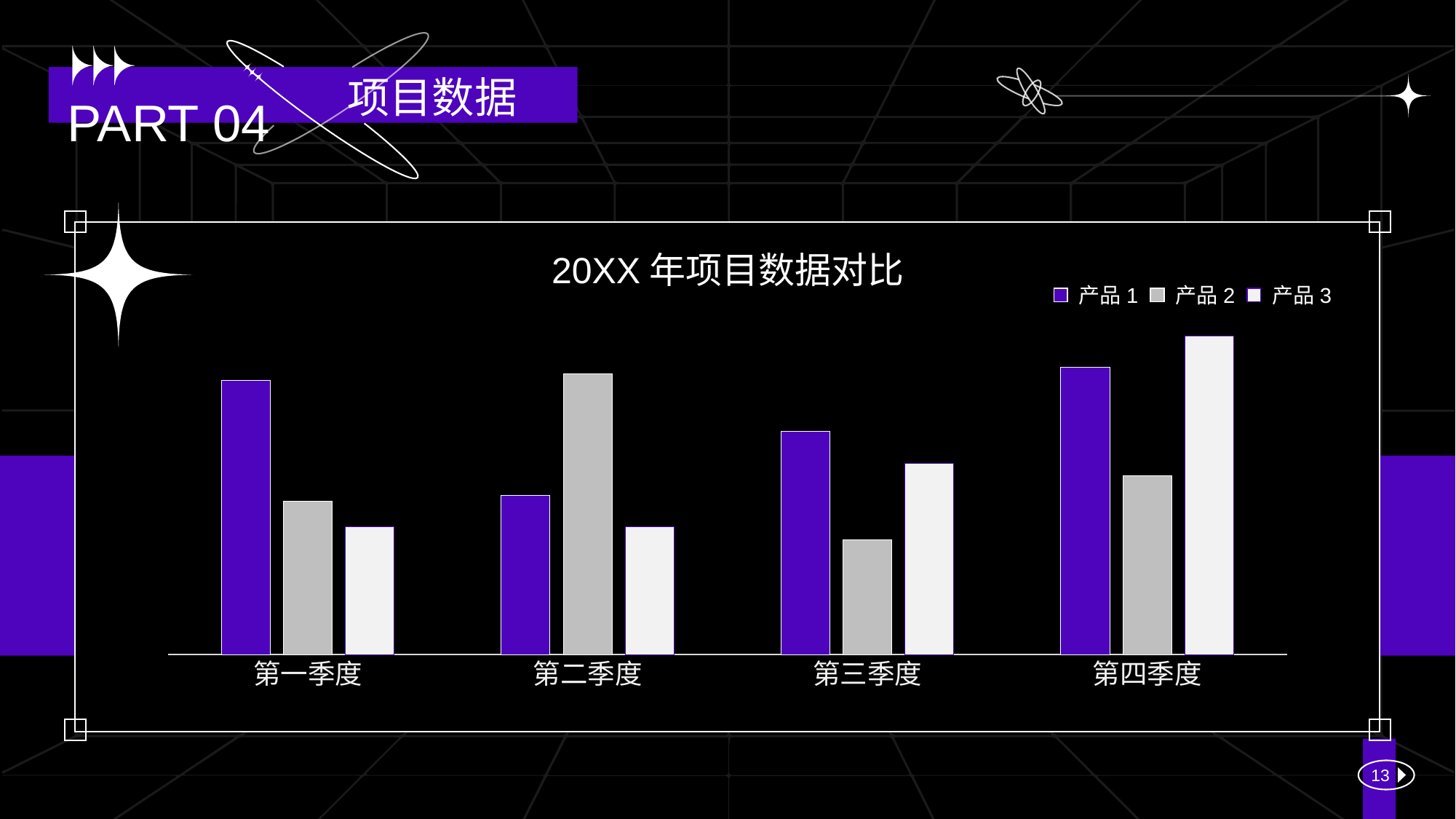

项目数据
PART 04

20XX年项目数据对比

### Chart

| Category | 产品1 | 产品2 | 产品3 |
|---|---|---|---|
| 第一季度 | 4.3 | 2.4 | 2.0 |
| 第二季度 | 2.5 | 4.4 | 2.0 |
| 第三季度 | 3.5 | 1.8 | 3.0 |
| 第四季度 | 4.5 | 2.8 | 5.0 |
产品1

产品2

产品3

13